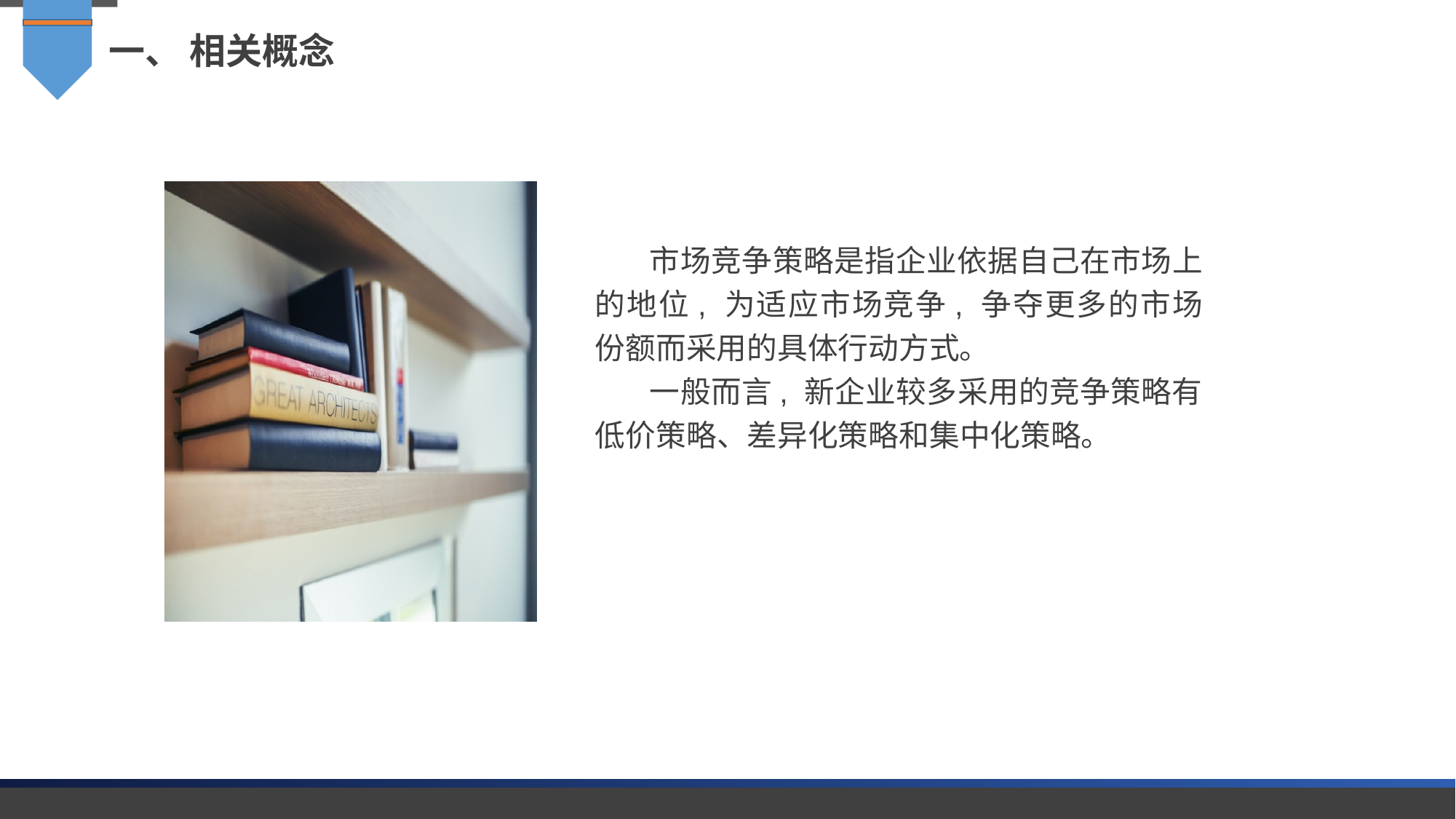

一、 相关概念

市场竞争策略是指企业依据自己在市场上的地位, 为适应市场竞争, 争夺更多的市场份额而采用的具体行动方式。
一般而言, 新企业较多采用的竞争策略有低价策略、差异化策略和集中化策略。